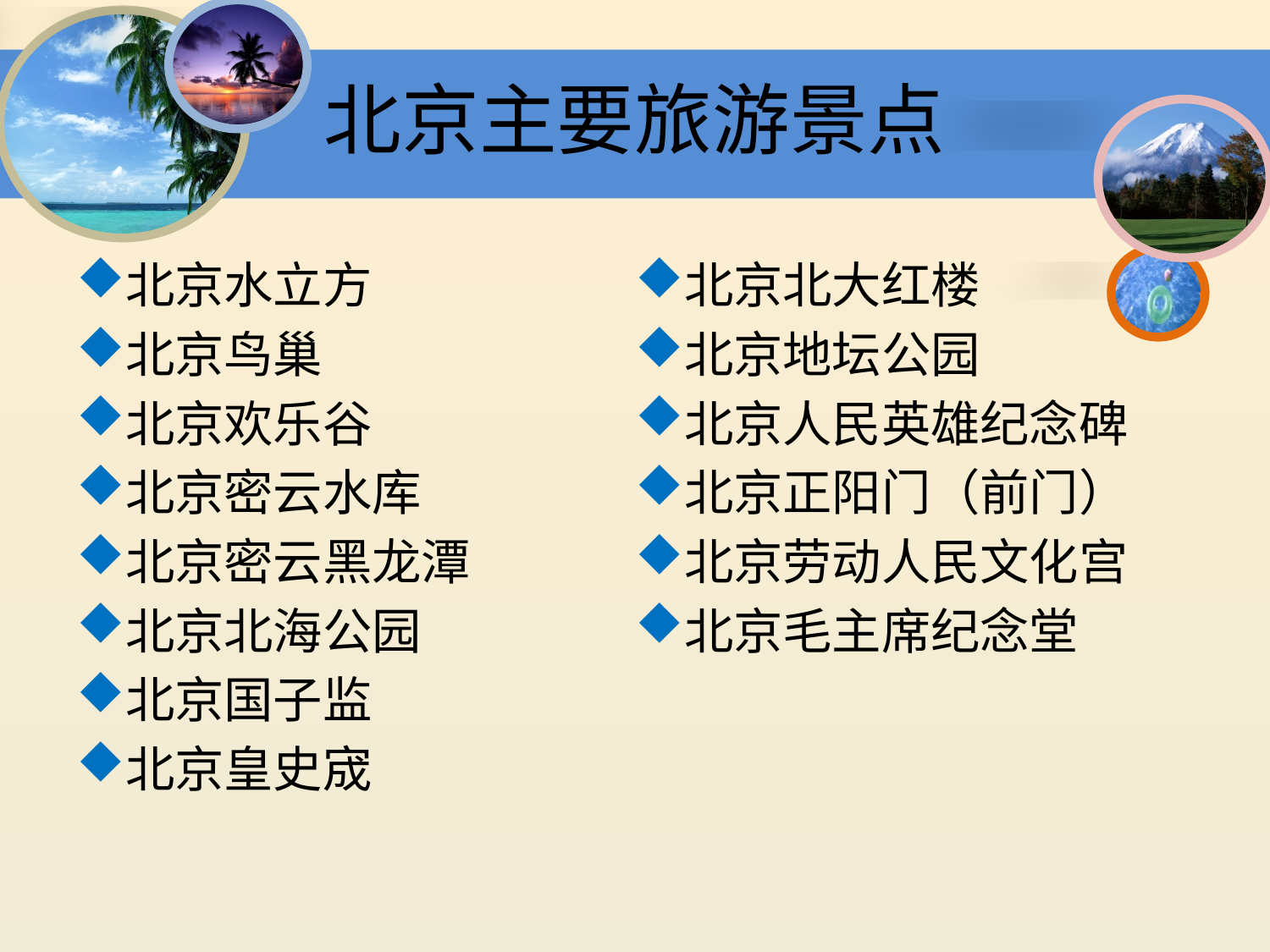

# 北京主要旅游景点
北京水立方
北京鸟巢
北京欢乐谷
北京密云水库
北京密云黑龙潭
北京北海公园
北京国子监
北京皇史宬
北京北大红楼
北京地坛公园
北京人民英雄纪念碑
北京正阳门（前门）
北京劳动人民文化宫
北京毛主席纪念堂